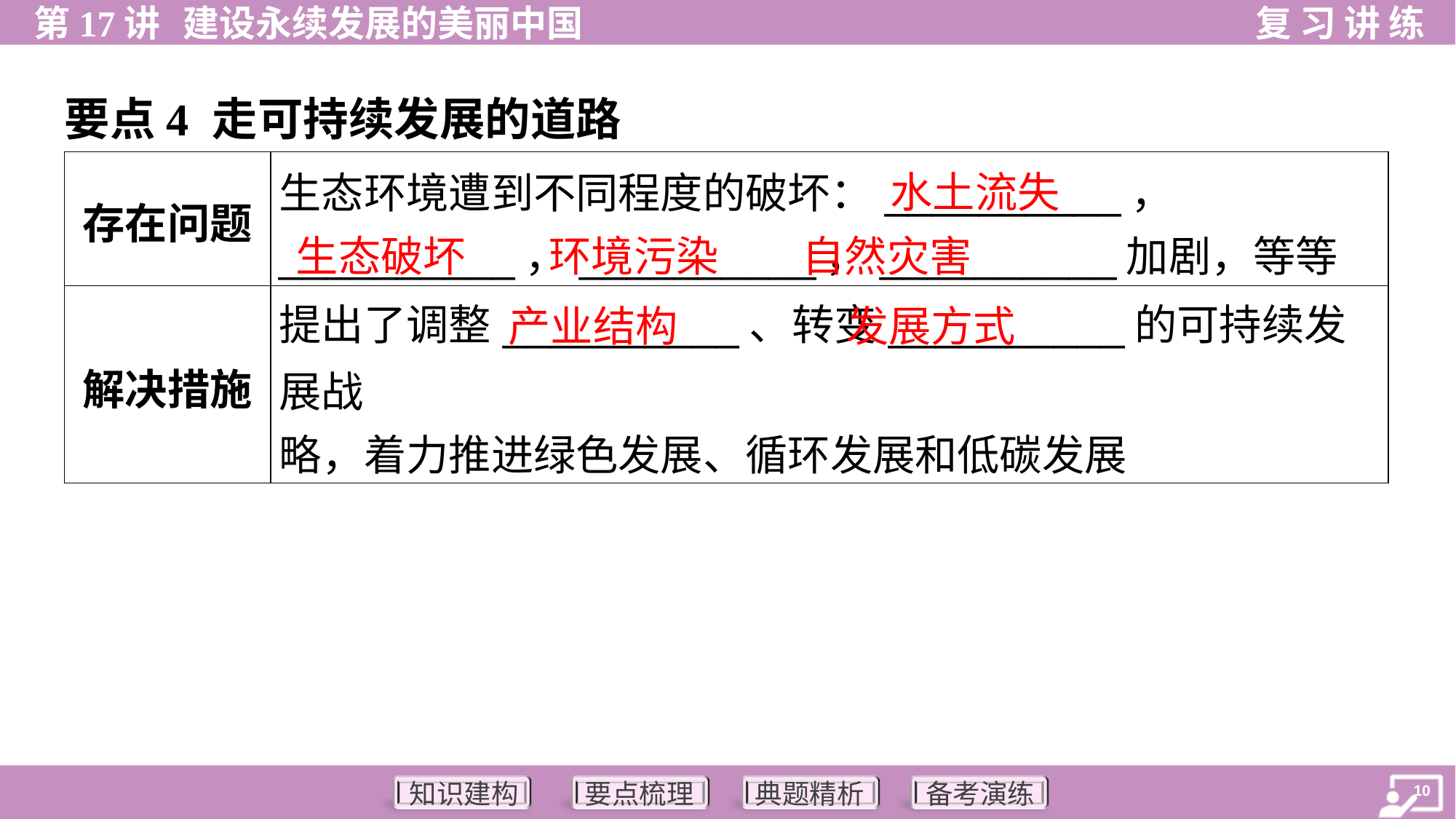

要点4 走可持续发展的道路
| 存在问题 | 生态环境遭到不同程度的破坏：\_\_\_\_\_\_\_\_\_\_， \_\_\_\_\_\_\_\_\_\_，\_\_\_\_\_\_\_\_\_\_，\_\_\_\_\_\_\_\_\_\_加剧，等等 |
| --- | --- |
| 解决措施 | 提出了调整\_\_\_\_\_\_\_\_\_\_、转变\_\_\_\_\_\_\_\_\_\_的可持续发展战 略，着力推进绿色发展、循环发展和低碳发展 |
水土流失
生态破坏
环境污染
自然灾害
产业结构
发展方式